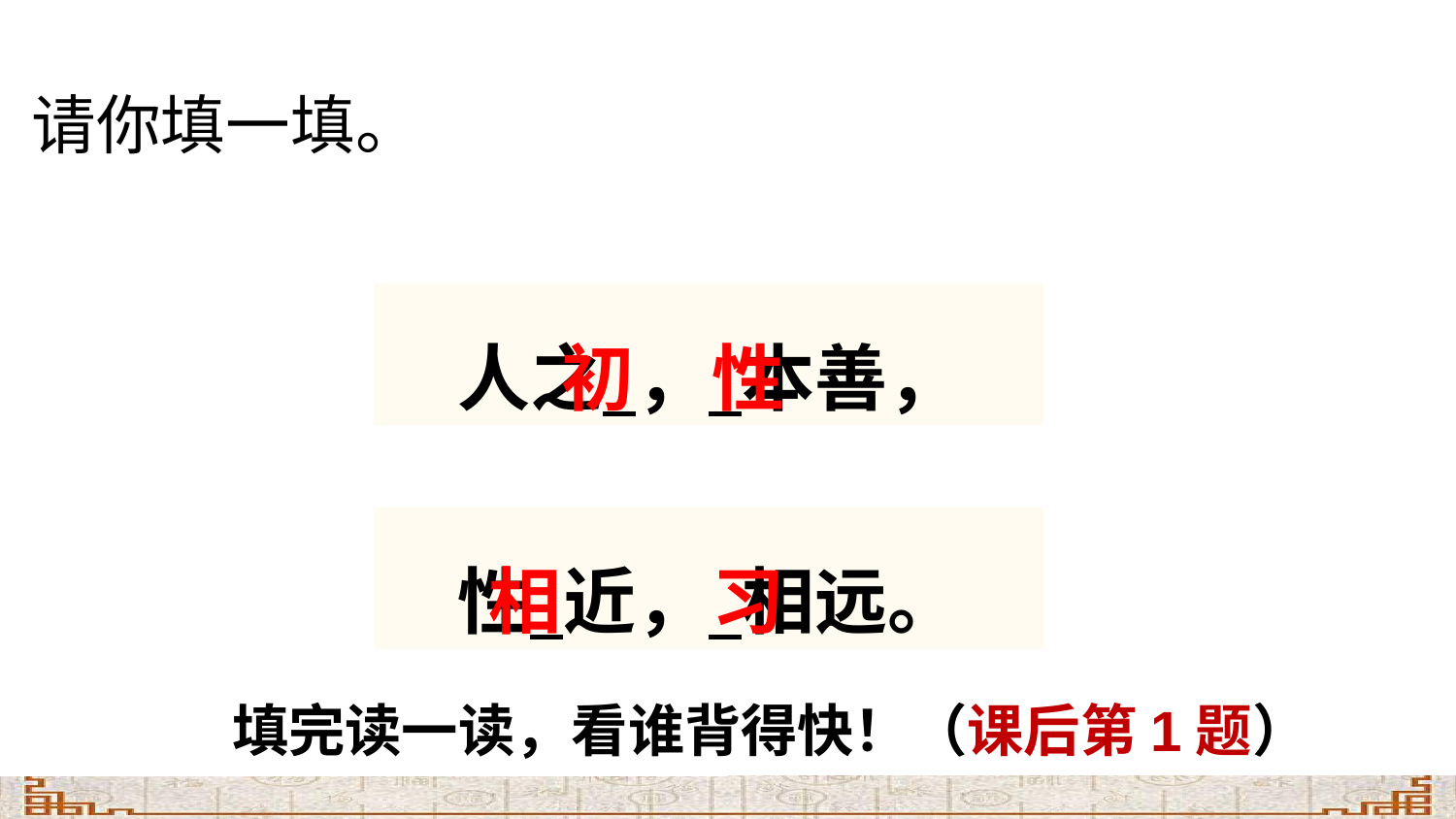

请你填一填。
初
性
人之  ，  本善，
相
习
性  近，  相远。
填完读一读，看谁背得快！（课后第1题）